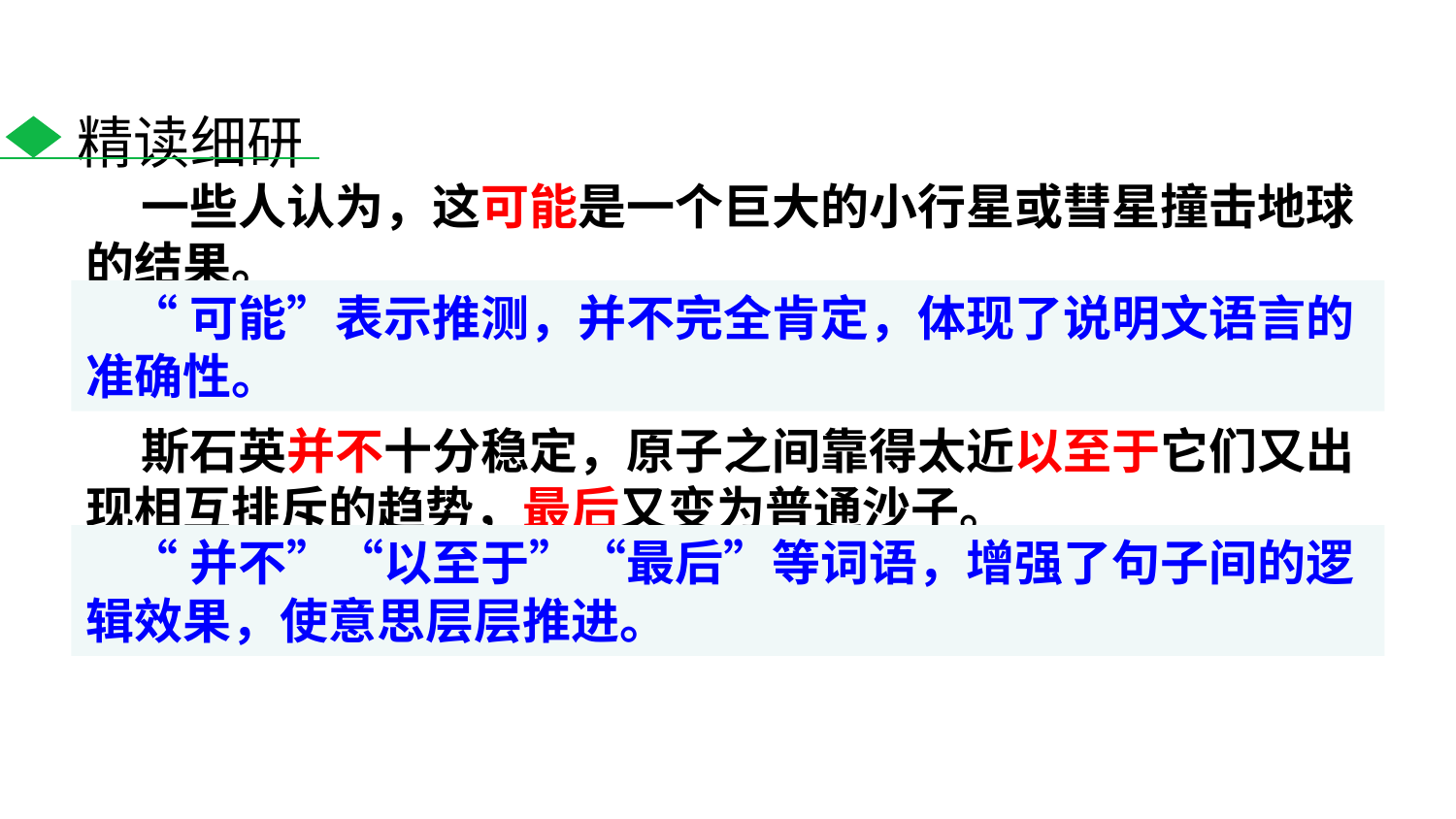

精读细研

    一些人认为，这可能是一个巨大的小行星或彗星撞击地球的结果。
    “可能”表示推测，并不完全肯定，体现了说明文语言的准确性。
    斯石英并不十分稳定，原子之间靠得太近以至于它们又出现相互排斥的趋势，最后又变为普通沙子。
    “并不”“以至于”“最后”等词语，增强了句子间的逻辑效果，使意思层层推进。